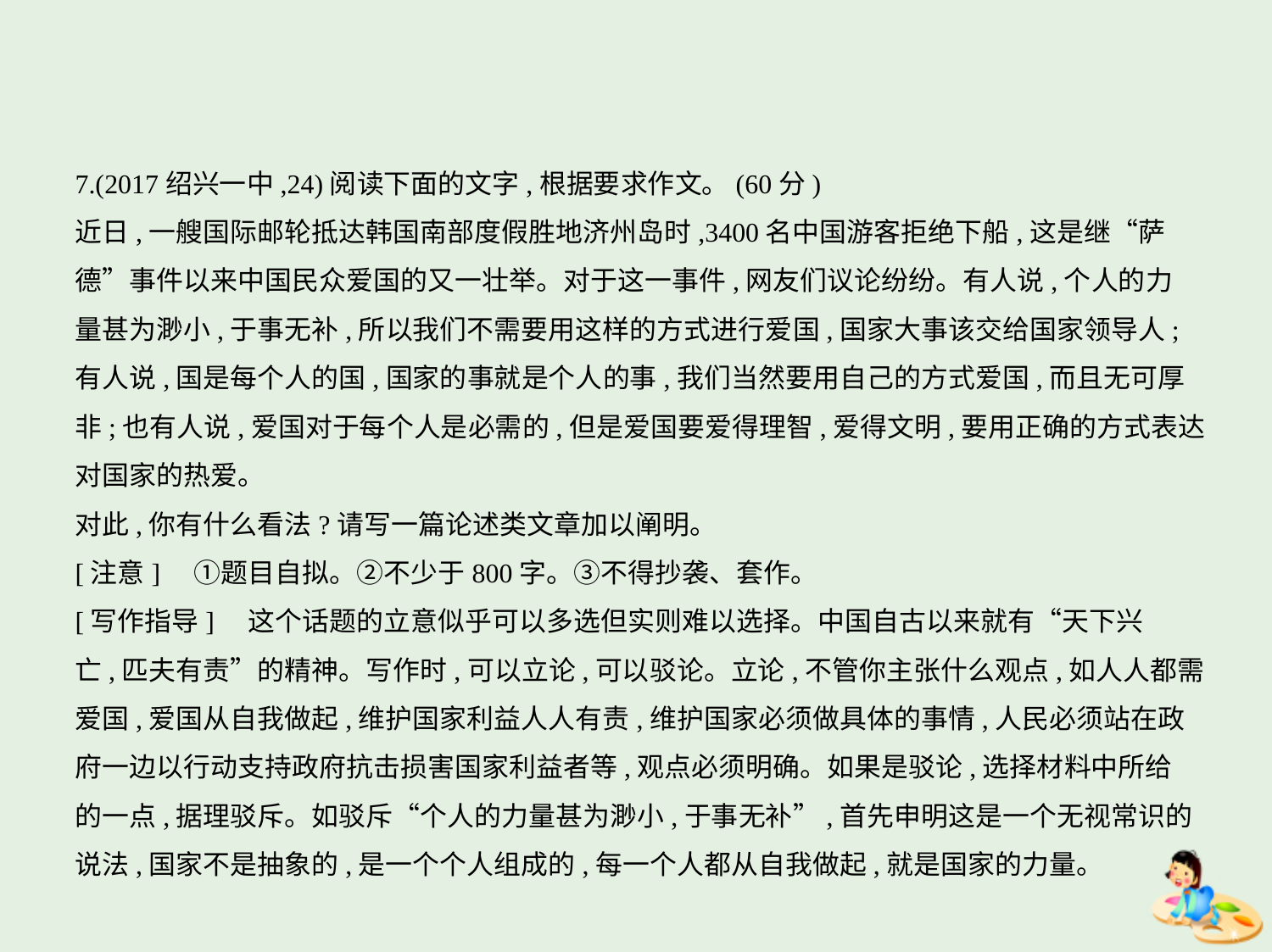

7.(2017绍兴一中,24)阅读下面的文字,根据要求作文。(60分)
近日,一艘国际邮轮抵达韩国南部度假胜地济州岛时,3400名中国游客拒绝下船,这是继“萨
德”事件以来中国民众爱国的又一壮举。对于这一事件,网友们议论纷纷。有人说,个人的力
量甚为渺小,于事无补,所以我们不需要用这样的方式进行爱国,国家大事该交给国家领导人;
有人说,国是每个人的国,国家的事就是个人的事,我们当然要用自己的方式爱国,而且无可厚
非;也有人说,爱国对于每个人是必需的,但是爱国要爱得理智,爱得文明,要用正确的方式表达
对国家的热爱。
对此,你有什么看法?请写一篇论述类文章加以阐明。
[注意]　①题目自拟。②不少于800字。③不得抄袭、套作。
[写作指导]　这个话题的立意似乎可以多选但实则难以选择。中国自古以来就有“天下兴
亡,匹夫有责”的精神。写作时,可以立论,可以驳论。立论,不管你主张什么观点,如人人都需
爱国,爱国从自我做起,维护国家利益人人有责,维护国家必须做具体的事情,人民必须站在政
府一边以行动支持政府抗击损害国家利益者等,观点必须明确。如果是驳论,选择材料中所给
的一点,据理驳斥。如驳斥“个人的力量甚为渺小,于事无补”,首先申明这是一个无视常识的
说法,国家不是抽象的,是一个个人组成的,每一个人都从自我做起,就是国家的力量。